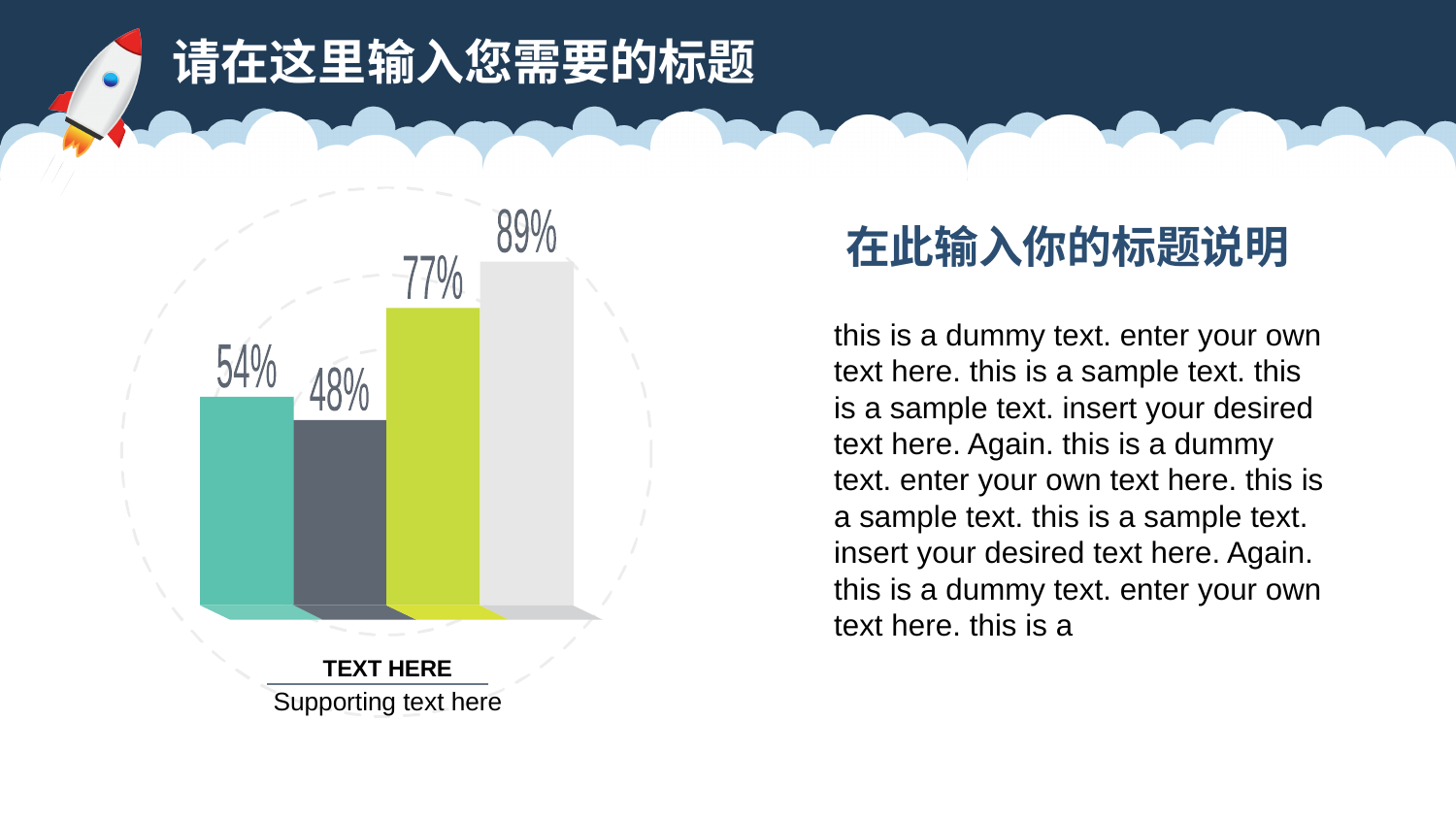

请在这里输入您需要的标题

89%

77%

54%

48%

TEXT HERE
Supporting text here
在此输入你的标题说明
this is a dummy text. enter your own text here. this is a sample text. this is a sample text. insert your desired text here. Again. this is a dummy text. enter your own text here. this is a sample text. this is a sample text. insert your desired text here. Again. this is a dummy text. enter your own text here. this is a